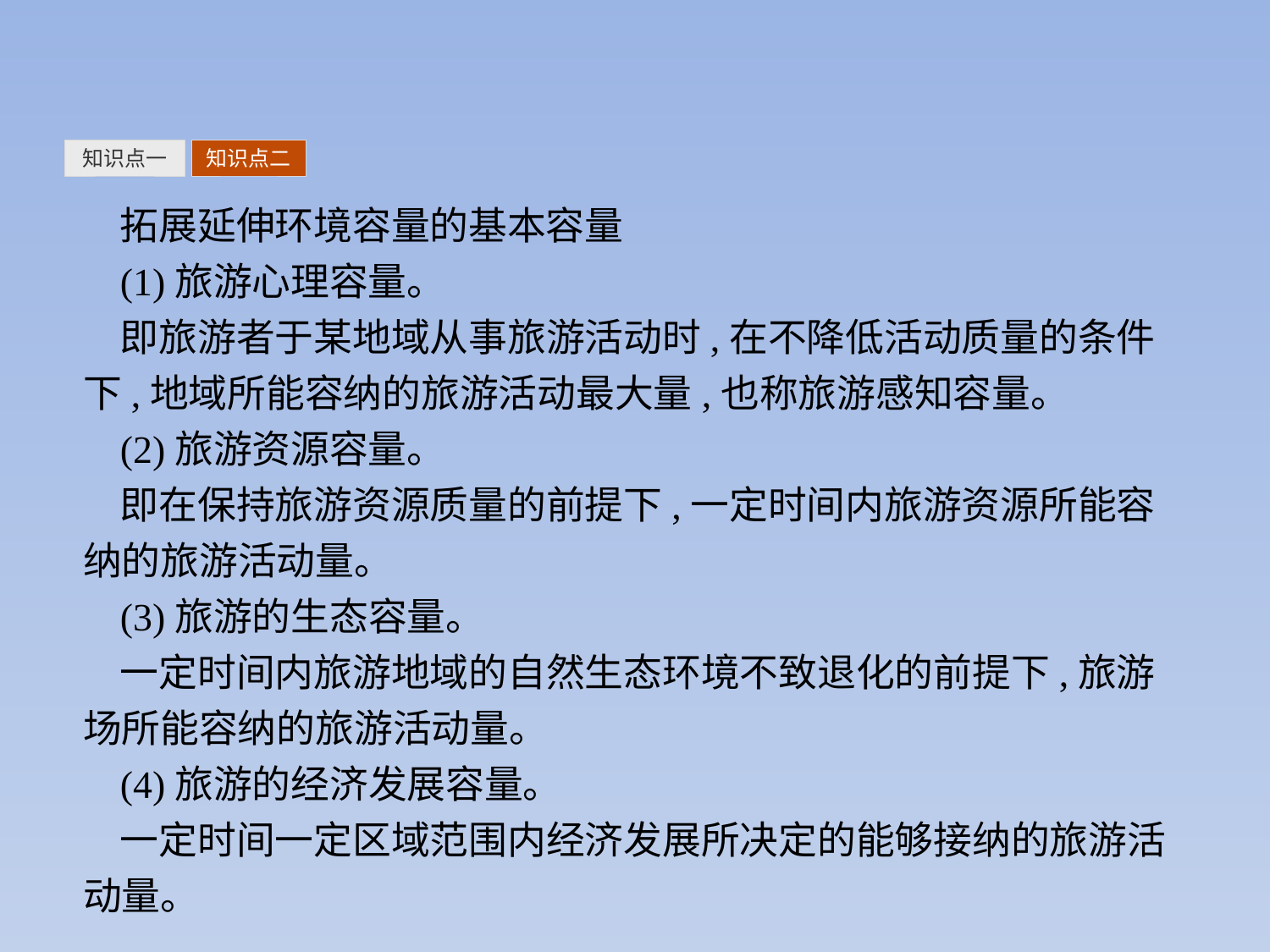

知识点一
知识点二
拓展延伸环境容量的基本容量
(1)旅游心理容量。
即旅游者于某地域从事旅游活动时,在不降低活动质量的条件下,地域所能容纳的旅游活动最大量,也称旅游感知容量。
(2)旅游资源容量。
即在保持旅游资源质量的前提下,一定时间内旅游资源所能容纳的旅游活动量。
(3)旅游的生态容量。
一定时间内旅游地域的自然生态环境不致退化的前提下,旅游场所能容纳的旅游活动量。
(4)旅游的经济发展容量。
一定时间一定区域范围内经济发展所决定的能够接纳的旅游活动量。